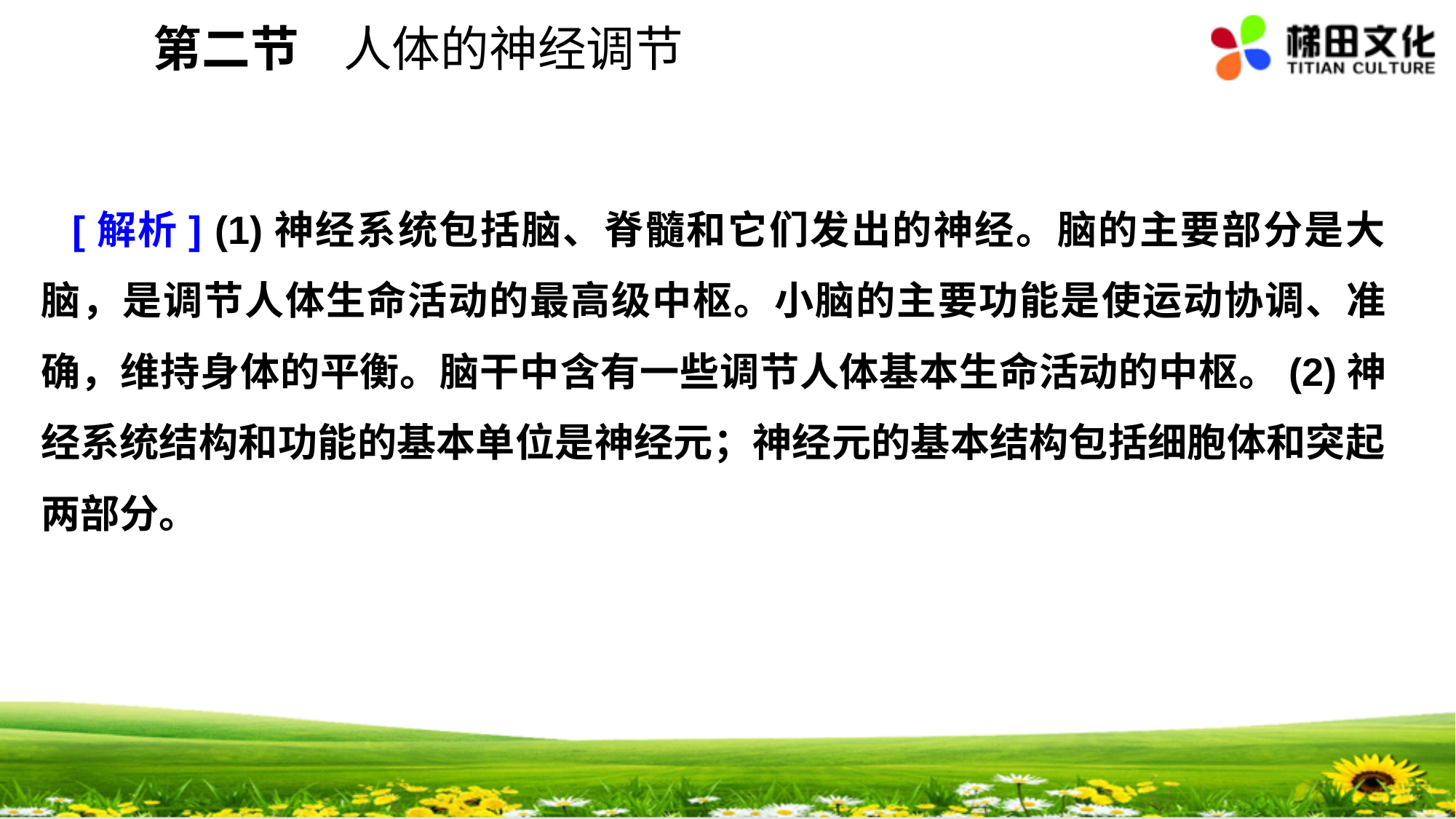

第二节    人体的神经调节
[解析] (1)神经系统包括脑、脊髓和它们发出的神经。脑的主要部分是大脑，是调节人体生命活动的最高级中枢。小脑的主要功能是使运动协调、准确，维持身体的平衡。脑干中含有一些调节人体基本生命活动的中枢。(2)神经系统结构和功能的基本单位是神经元；神经元的基本结构包括细胞体和突起两部分。